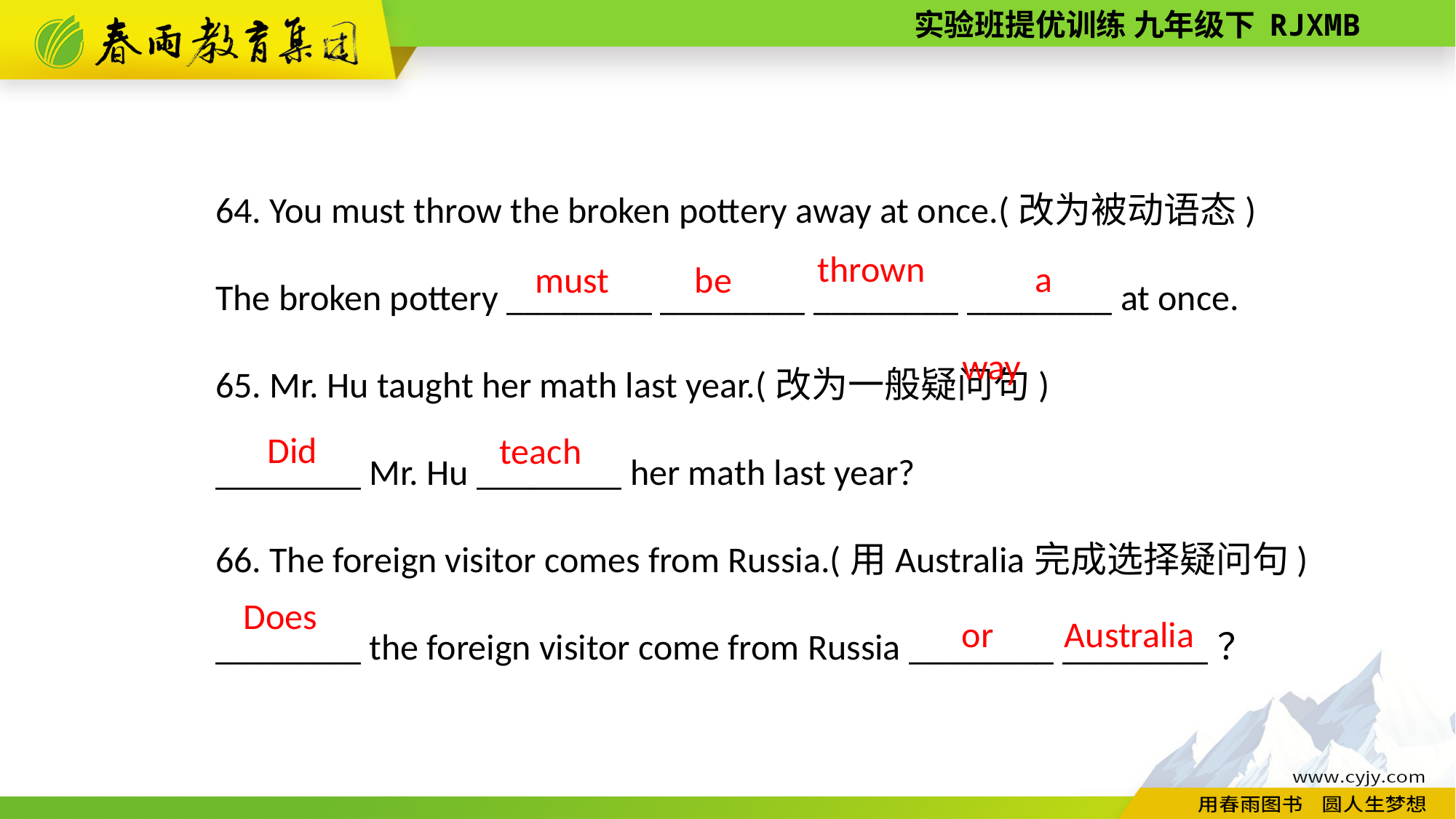

64. You must throw the broken pottery away at once.(改为被动语态)
The broken pottery ________ ________ ________ ________ at once.
65. Mr. Hu taught her math last year.(改为一般疑问句)
________ Mr. Hu ________ her math last year?
66. The foreign visitor comes from Russia.(用Australia完成选择疑问句)
________ the foreign visitor come from Russia ________ ________？
away
thrown
must
be
Did
teach
Does
or
Australia